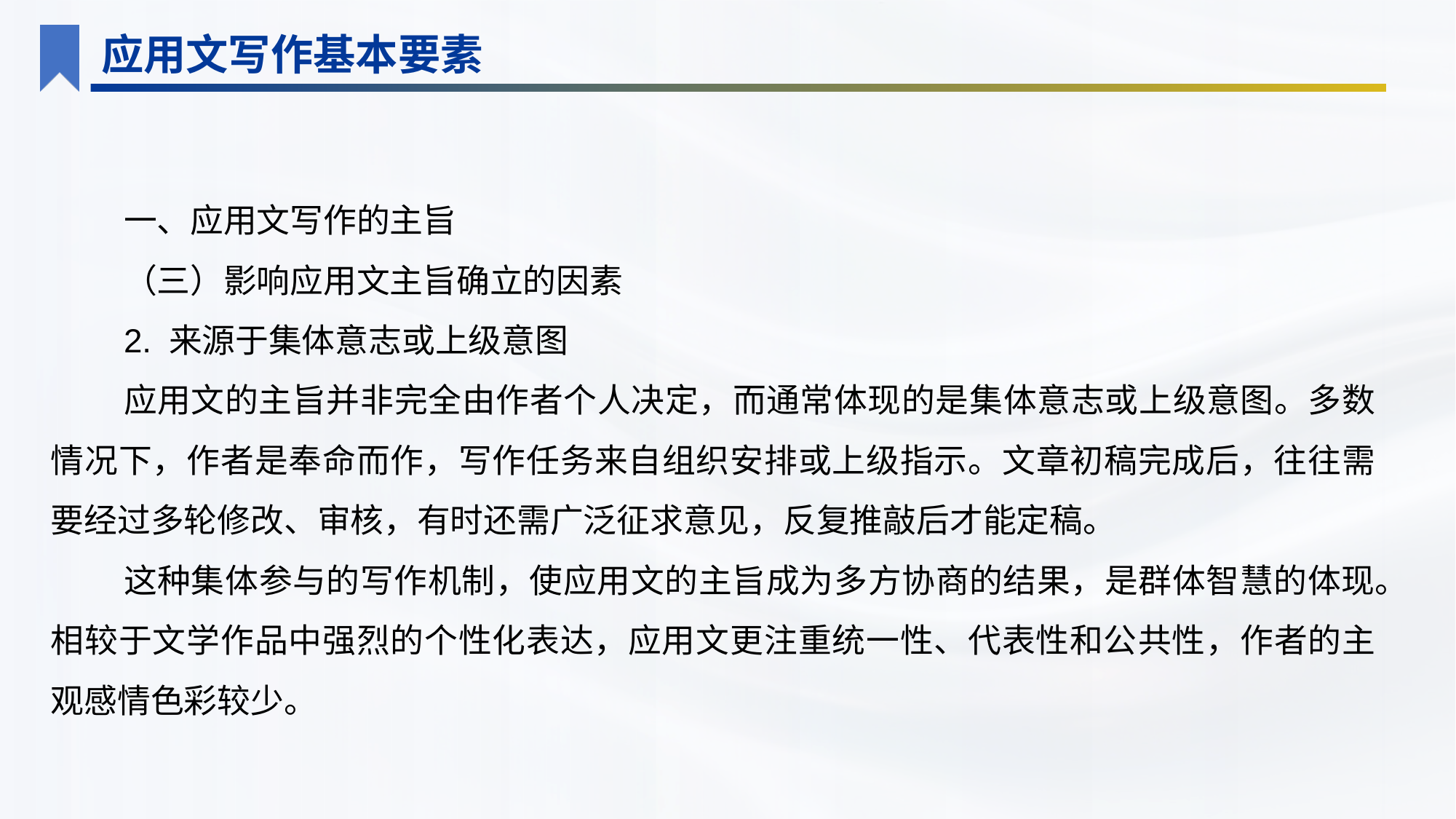

应用文写作基本要素
一、应用文写作的主旨
（三）影响应用文主旨确立的因素
2. 来源于集体意志或上级意图
应用文的主旨并非完全由作者个人决定，而通常体现的是集体意志或上级意图。多数情况下，作者是奉命而作，写作任务来自组织安排或上级指示。文章初稿完成后，往往需要经过多轮修改、审核，有时还需广泛征求意见，反复推敲后才能定稿。
这种集体参与的写作机制，使应用文的主旨成为多方协商的结果，是群体智慧的体现。相较于文学作品中强烈的个性化表达，应用文更注重统一性、代表性和公共性，作者的主观感情色彩较少。